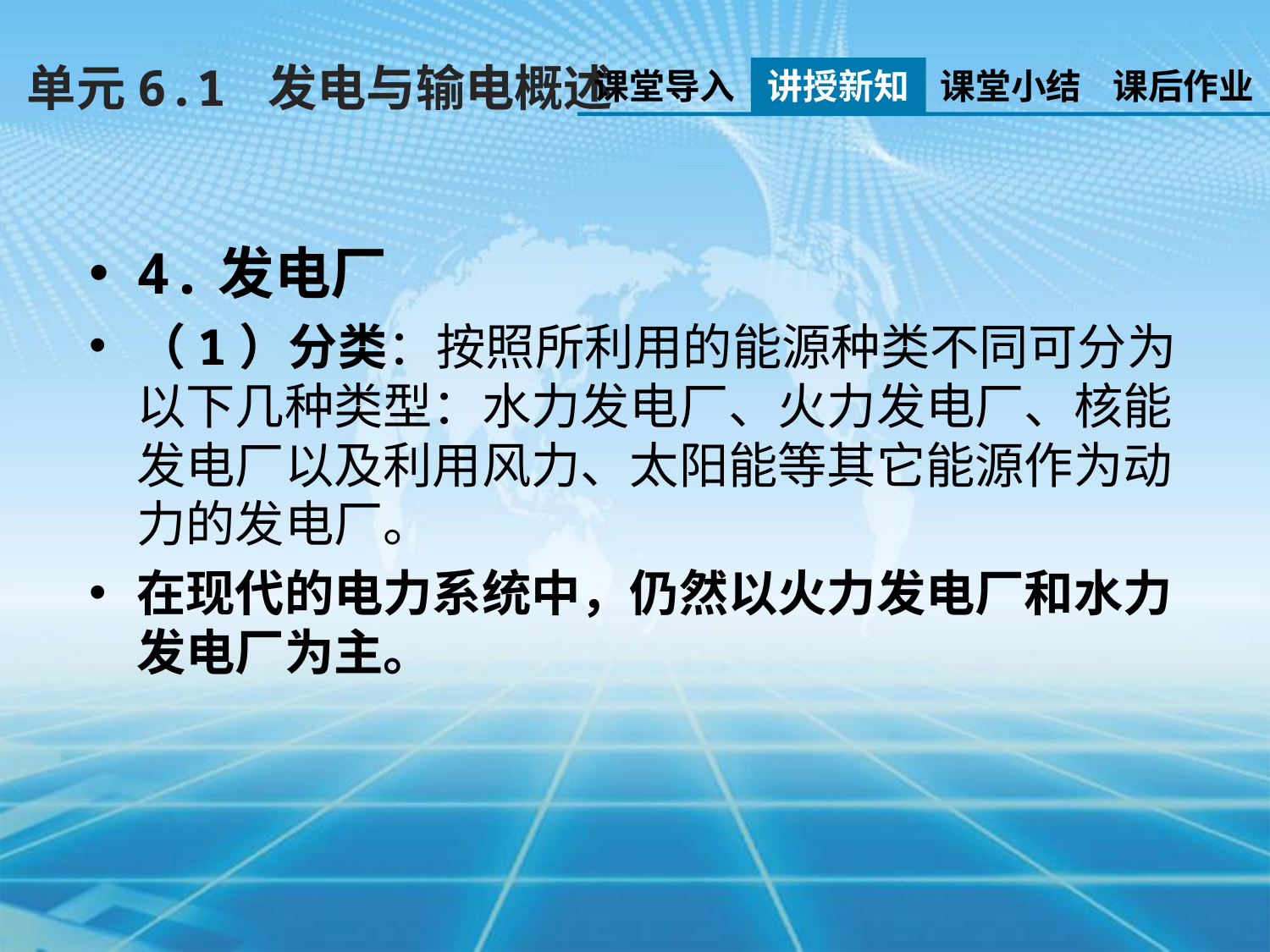

单元6.1 发电与输电概述
课堂导入
讲授新知
课堂小结
课后作业
4.发电厂
（1）分类：按照所利用的能源种类不同可分为以下几种类型：水力发电厂、火力发电厂、核能发电厂以及利用风力、太阳能等其它能源作为动力的发电厂。
在现代的电力系统中，仍然以火力发电厂和水力发电厂为主。